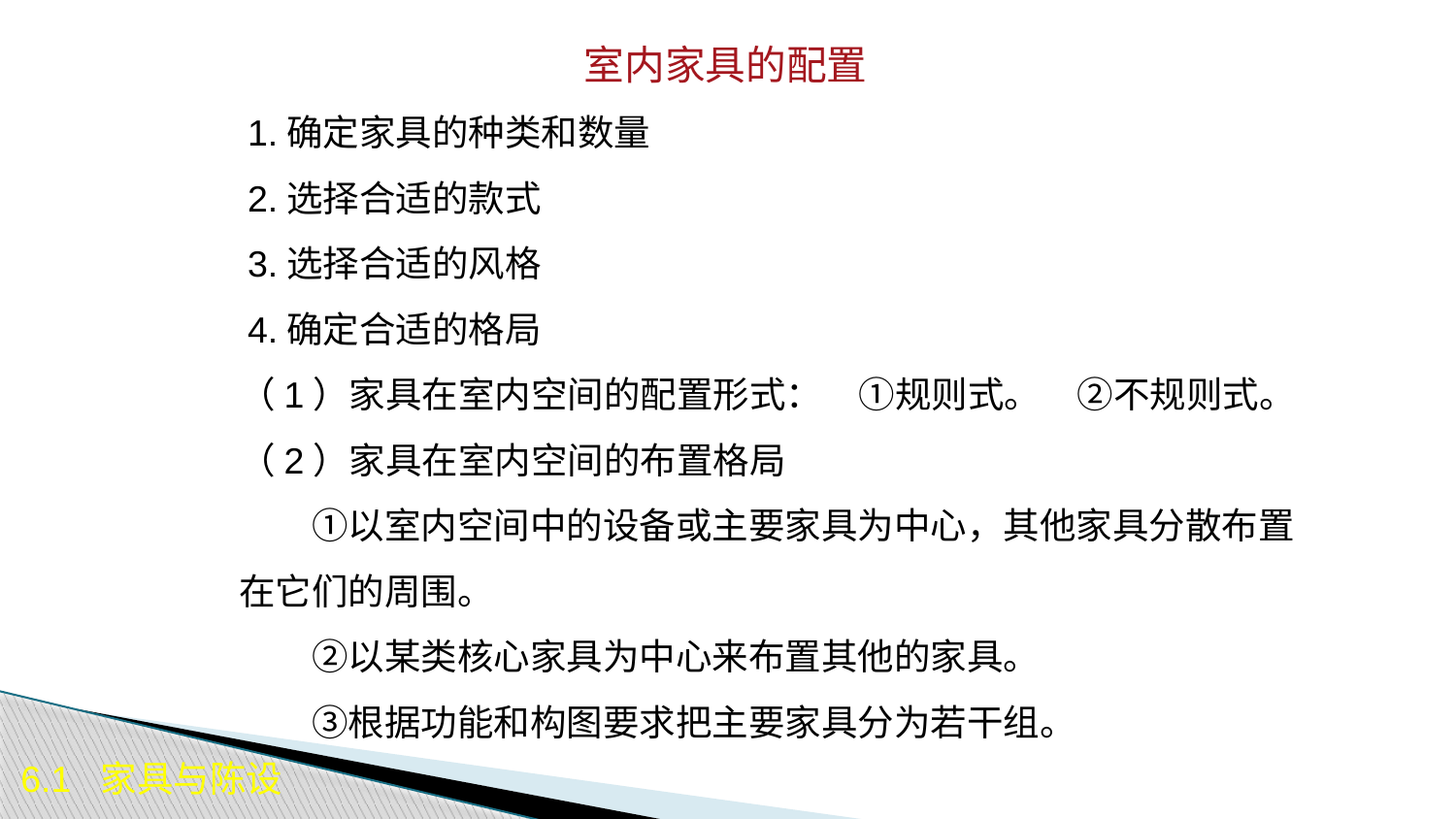

室内家具的配置
　　1.确定家具的种类和数量
　　2.选择合适的款式
　　3.选择合适的风格
　　4.确定合适的格局
　　（1）家具在室内空间的配置形式：　①规则式。　②不规则式。
　　（2）家具在室内空间的布置格局
　　①以室内空间中的设备或主要家具为中心，其他家具分散布置在它们的周围。
　　②以某类核心家具为中心来布置其他的家具。
　　③根据功能和构图要求把主要家具分为若干组。
6.1  家具与陈设